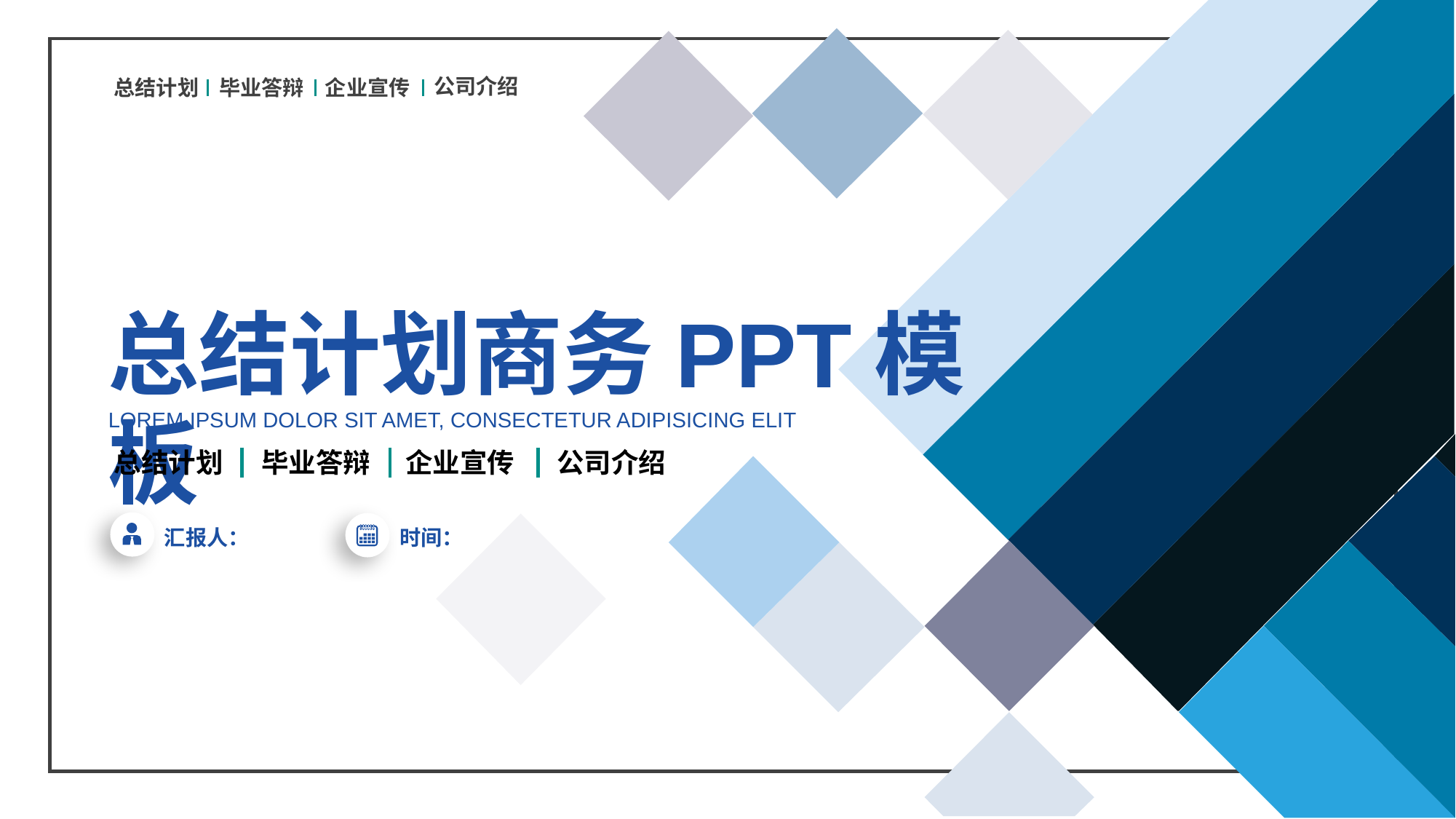

公司介绍
毕业答辩
企业宣传
总结计划
总结计划商务PPT模板
LOREM IPSUM DOLOR SIT AMET, CONSECTETUR ADIPISICING ELIT
总结计划
毕业答辩
企业宣传
公司介绍

汇报人：

时间：